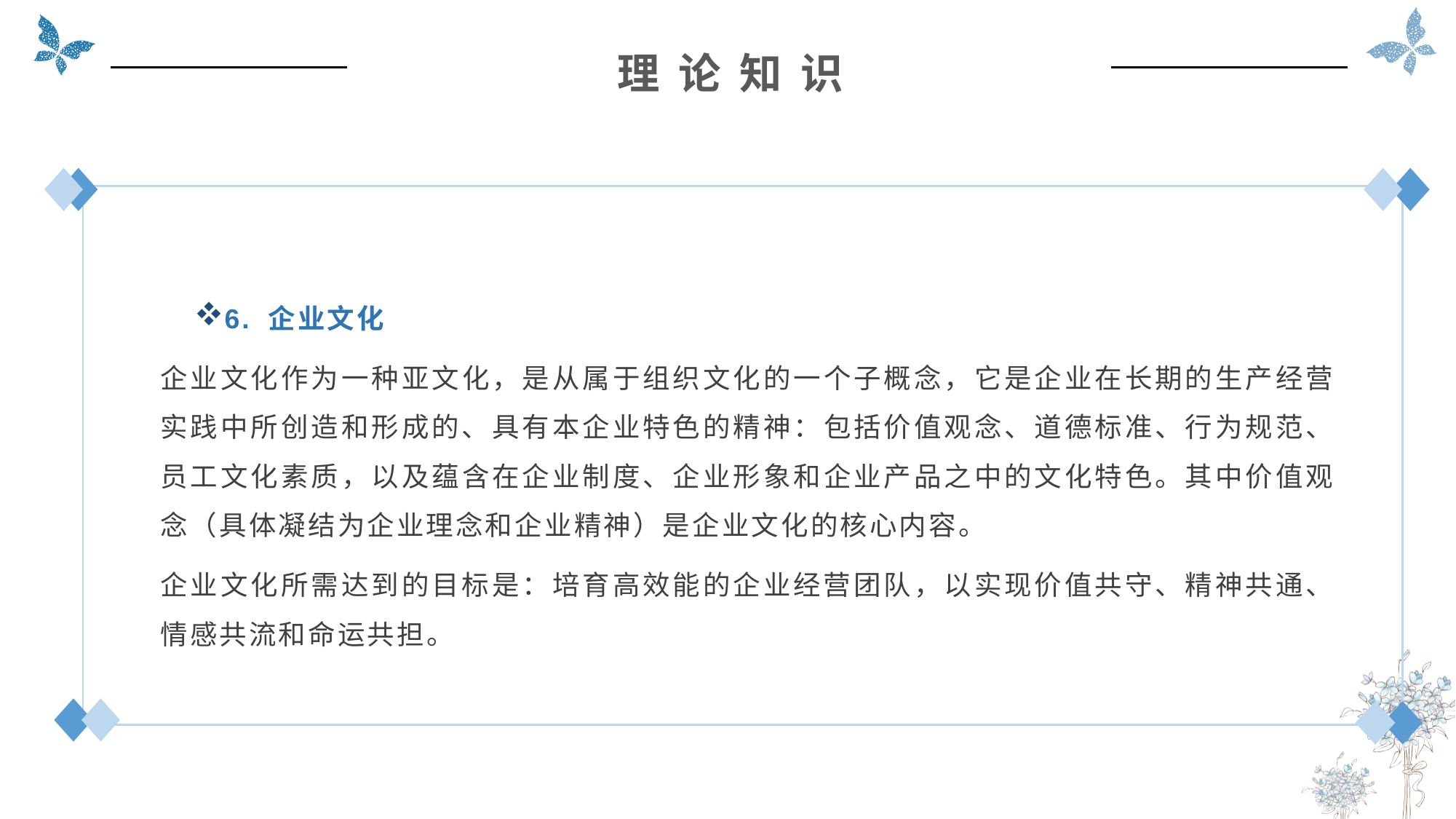

理 论 知 识

6. 企业文化
企业文化作为一种亚文化，是从属于组织文化的一个子概念，它是企业在长期的生产经营实践中所创造和形成的、具有本企业特色的精神：包括价值观念、道德标准、行为规范、员工文化素质，以及蕴含在企业制度、企业形象和企业产品之中的文化特色。其中价值观念（具体凝结为企业理念和企业精神）是企业文化的核心内容。
企业文化所需达到的目标是：培育高效能的企业经营团队，以实现价值共守、精神共通、情感共流和命运共担。